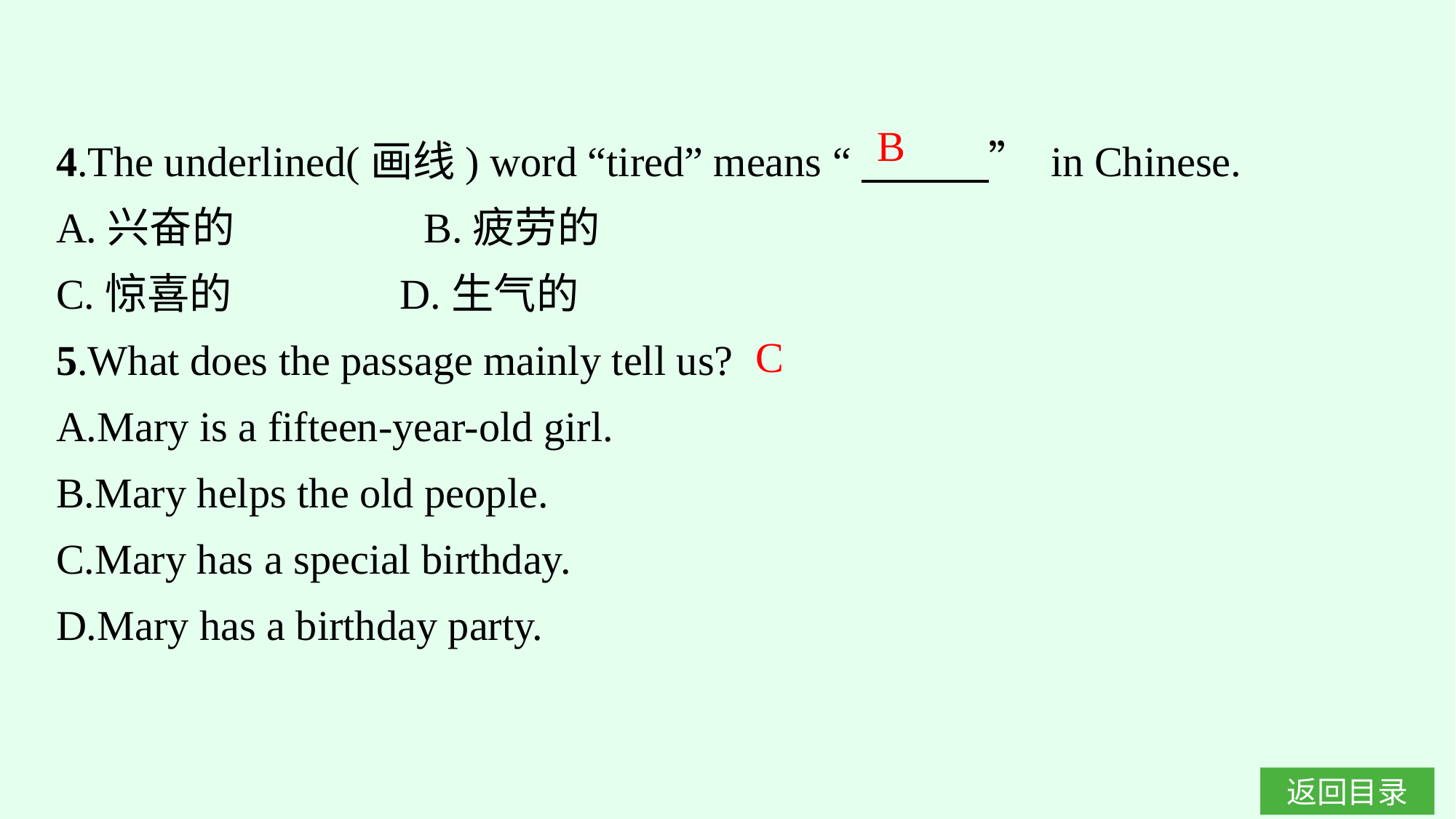

4.The underlined(画线) word “tired” means “　　　” in Chinese.
A.兴奋的　　　　 B.疲劳的
C.惊喜的	        D.生气的
5.What does the passage mainly tell us?
A.Mary is a fifteen-year-old girl.
B.Mary helps the old people.
C.Mary has a special birthday.
D.Mary has a birthday party.
B
C